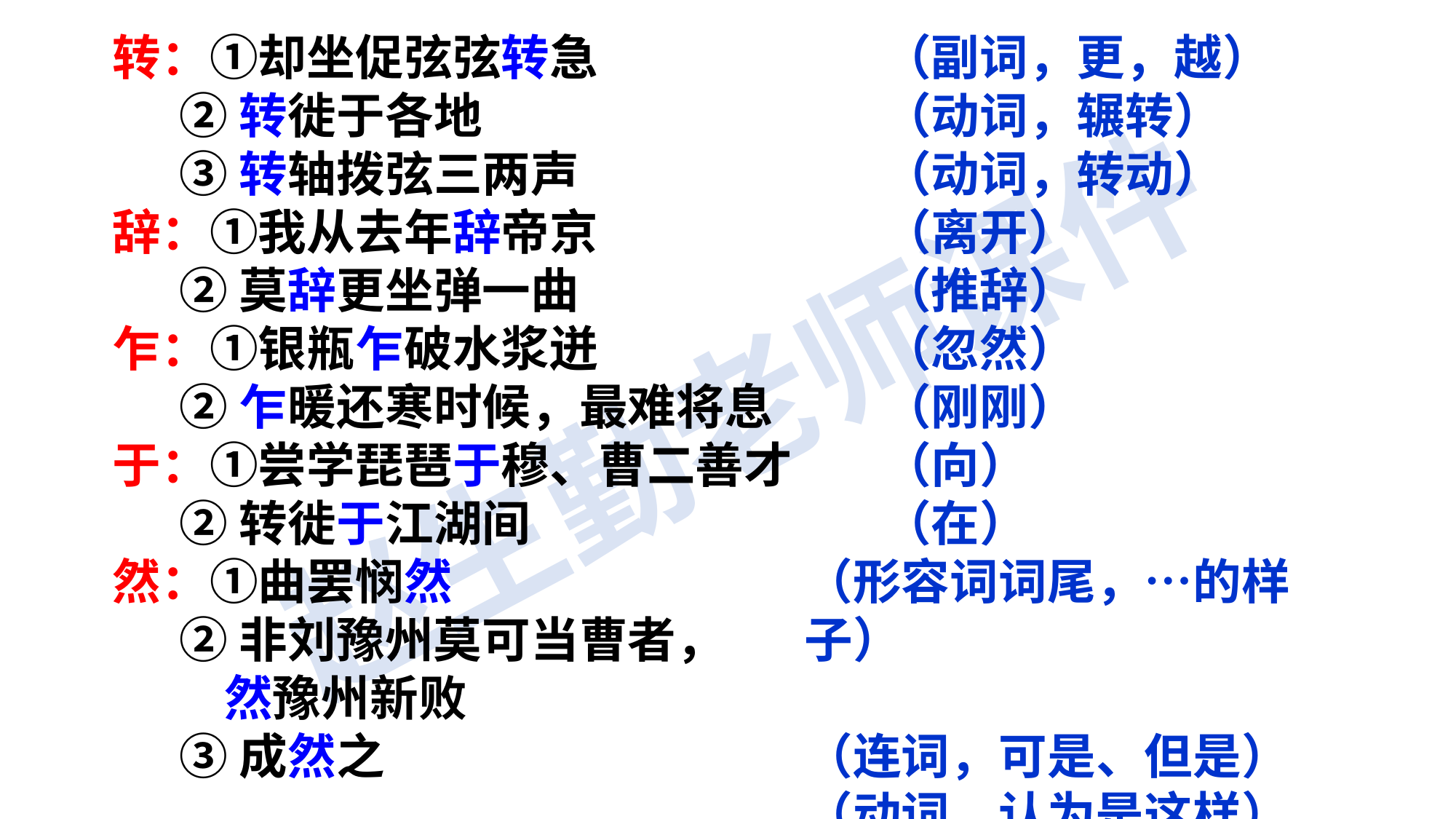

转：①却坐促弦弦转急
      ②转徙于各地
      ③转轴拨弦三两声
辞：①我从去年辞帝京
      ②莫辞更坐弹一曲
乍：①银瓶乍破水浆迸
      ②乍暖还寒时候，最难将息
于：①尝学琵琶于穆、曹二善才
      ②转徙于江湖间
然：①曲罢悯然
      ②非刘豫州莫可当曹者，
         然豫州新败
      ③成然之
      （副词，更，越）
      （动词，辗转）
      （动词，转动）
      （离开）
      （推辞）
      （忽然）
      （刚刚）
      （向）
      （在）
（形容词词尾，…的样子）

（连词，可是、但是）
（动词，认为是这样）